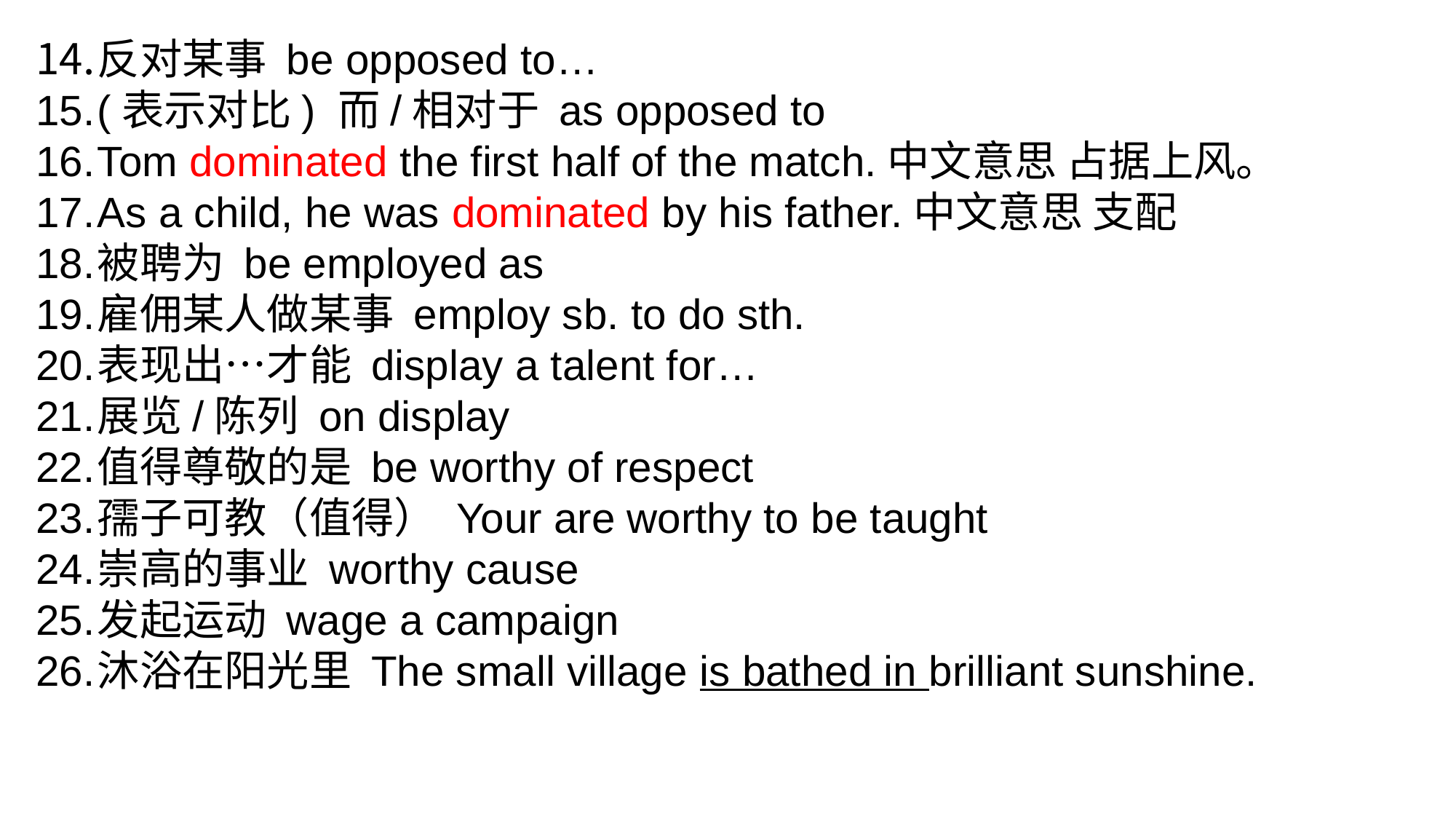

反对某事 be opposed to…
(表示对比) 而/相对于 as opposed to
Tom dominated the first half of the match.中文意思 占据上风。
As a child, he was dominated by his father.中文意思 支配
被聘为 be employed as
雇佣某人做某事 employ sb. to do sth.
表现出…才能 display a talent for…
展览/陈列 on display
值得尊敬的是 be worthy of respect
孺子可教（值得） Your are worthy to be taught
崇高的事业 worthy cause
发起运动 wage a campaign
沐浴在阳光里 The small village is bathed in brilliant sunshine.